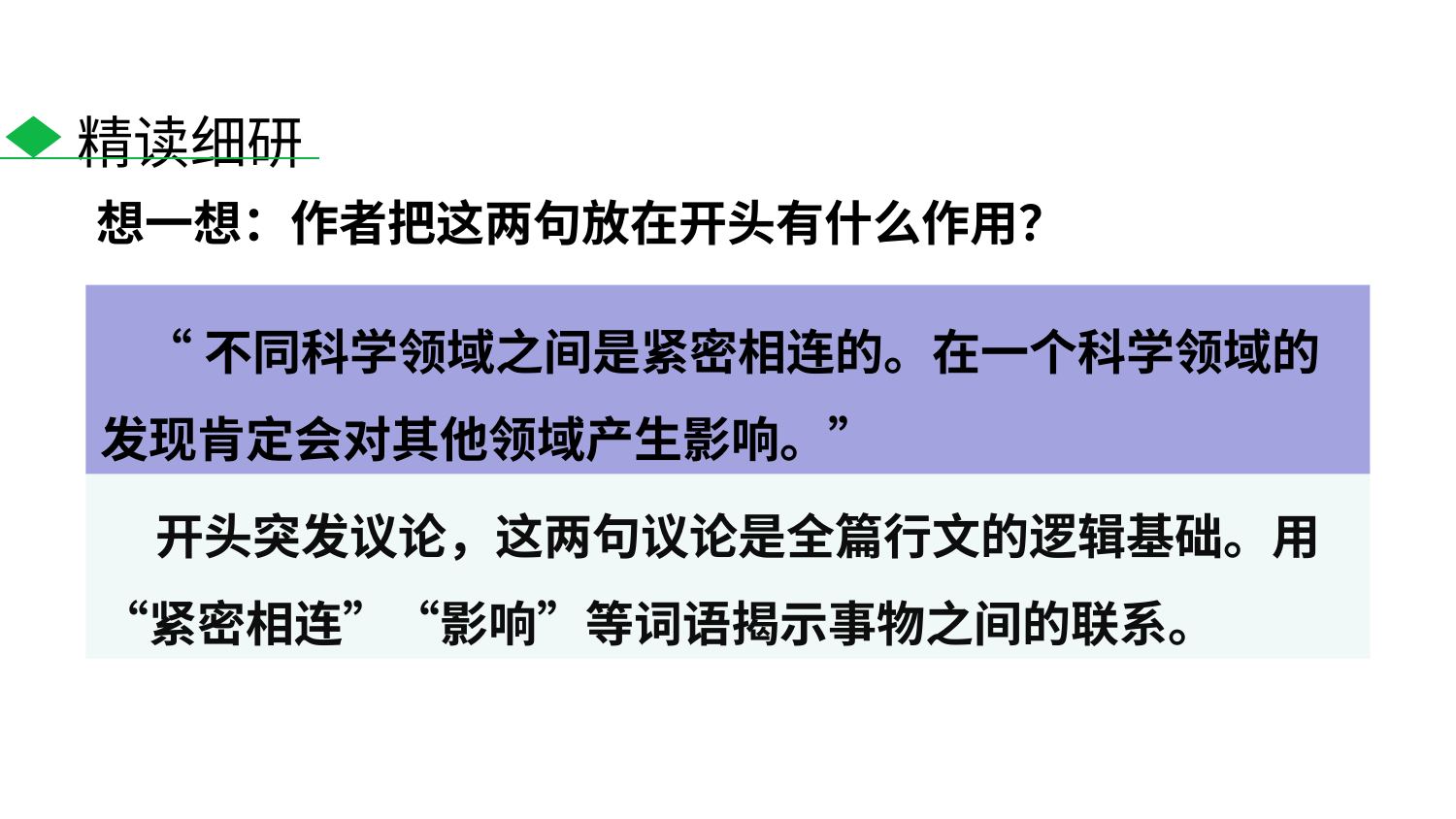

精读细研

想一想：作者把这两句放在开头有什么作用？
    “不同科学领域之间是紧密相连的。在一个科学领域的发现肯定会对其他领域产生影响。”
    开头突发议论，这两句议论是全篇行文的逻辑基础。用“紧密相连”“影响”等词语揭示事物之间的联系。